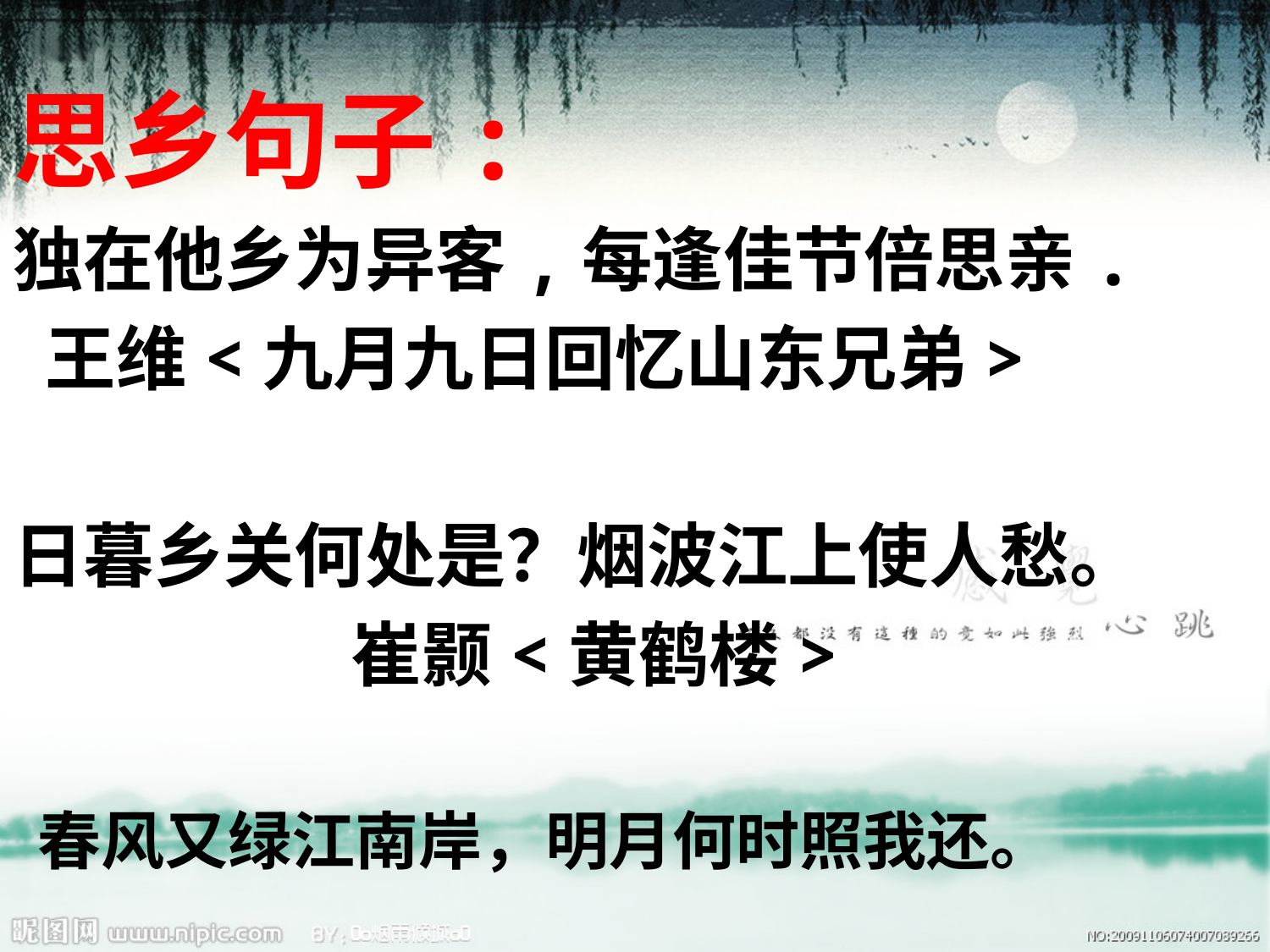

思乡句子:
独在他乡为异客,每逢佳节倍思亲.
 王维<九月九日回忆山东兄弟>

日暮乡关何处是？烟波江上使人愁。
                    崔颢<黄鹤楼>
春风又绿江南岸，明月何时照我还。